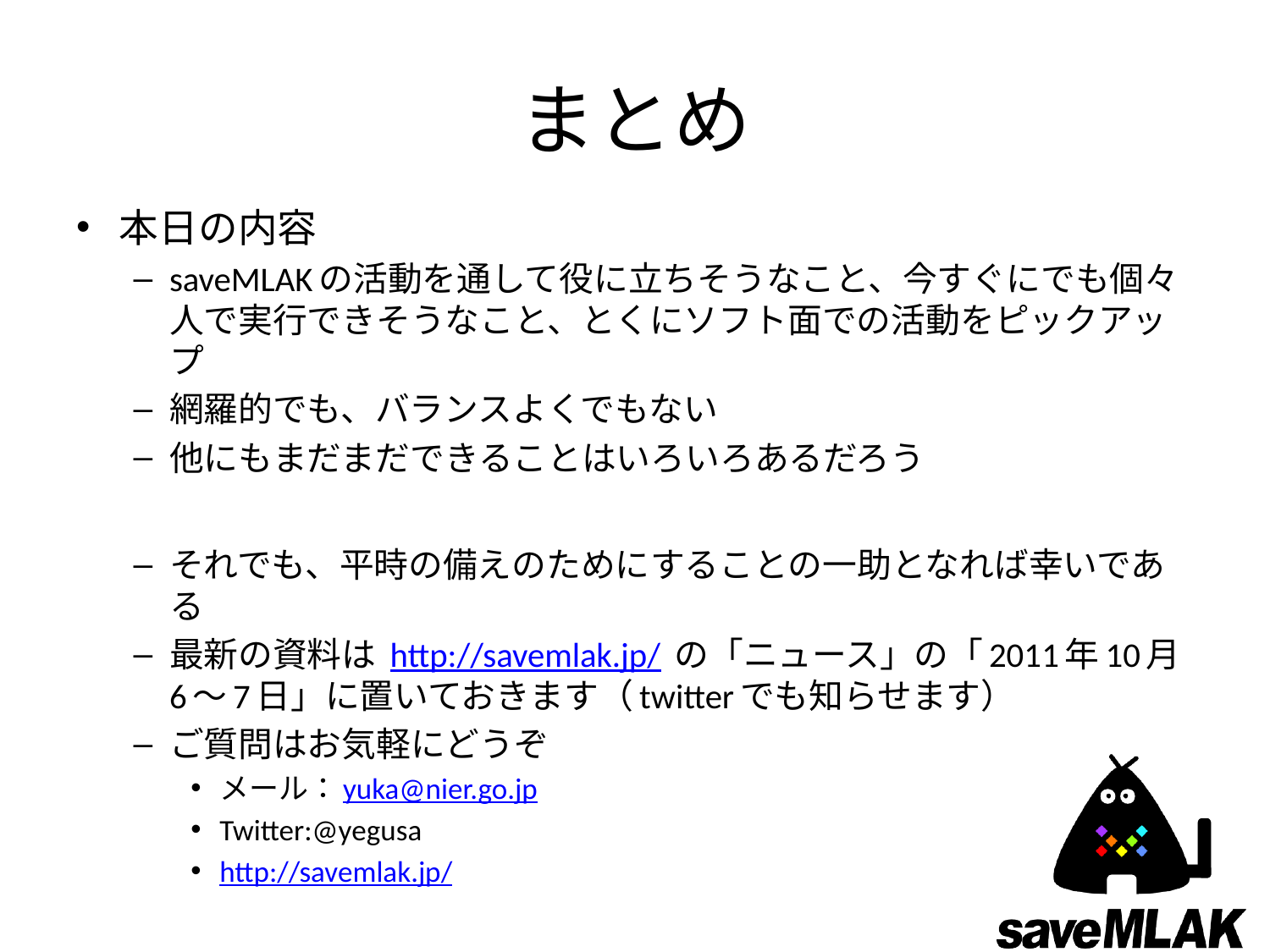

# まとめ
本日の内容
saveMLAKの活動を通して役に立ちそうなこと、今すぐにでも個々人で実行できそうなこと、とくにソフト面での活動をピックアップ
網羅的でも、バランスよくでもない
他にもまだまだできることはいろいろあるだろう

それでも、平時の備えのためにすることの一助となれば幸いである
最新の資料は http://savemlak.jp/ の「ニュース」の「2011年10月6～7日」に置いておきます（twitterでも知らせます）
ご質問はお気軽にどうぞ
メール：yuka@nier.go.jp
Twitter:@yegusa
http://savemlak.jp/